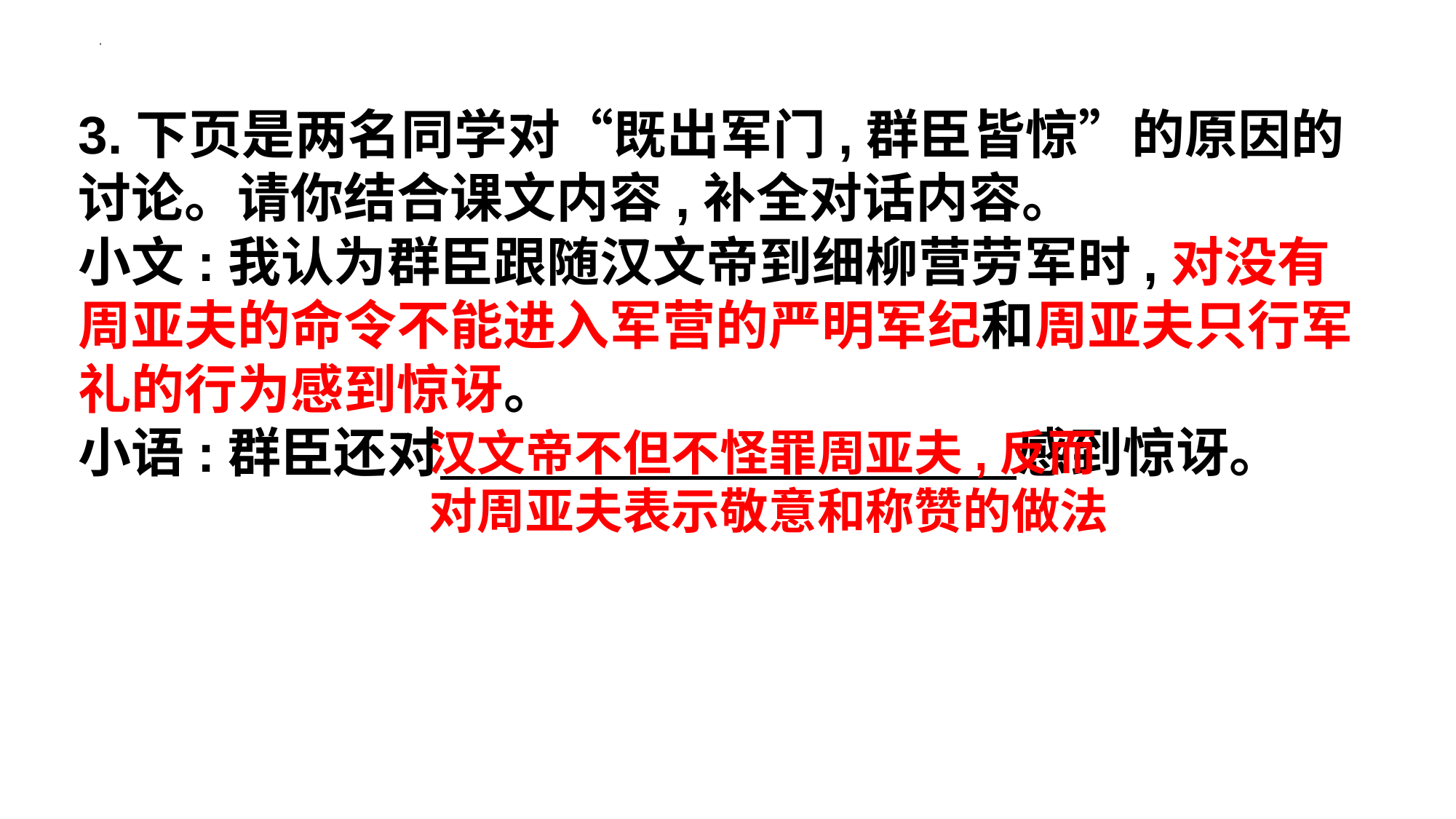

3.下页是两名同学对“既出军门,群臣皆惊”的原因的讨论。请你结合课文内容,补全对话内容。
小文:我认为群臣跟随汉文帝到细柳营劳军时,对没有周亚夫的命令不能进入军营的严明军纪和周亚夫只行军礼的行为感到惊讶。
小语:群臣还对                                                感到惊讶。
汉文帝不但不怪罪周亚夫,反而对周亚夫表示敬意和称赞的做法